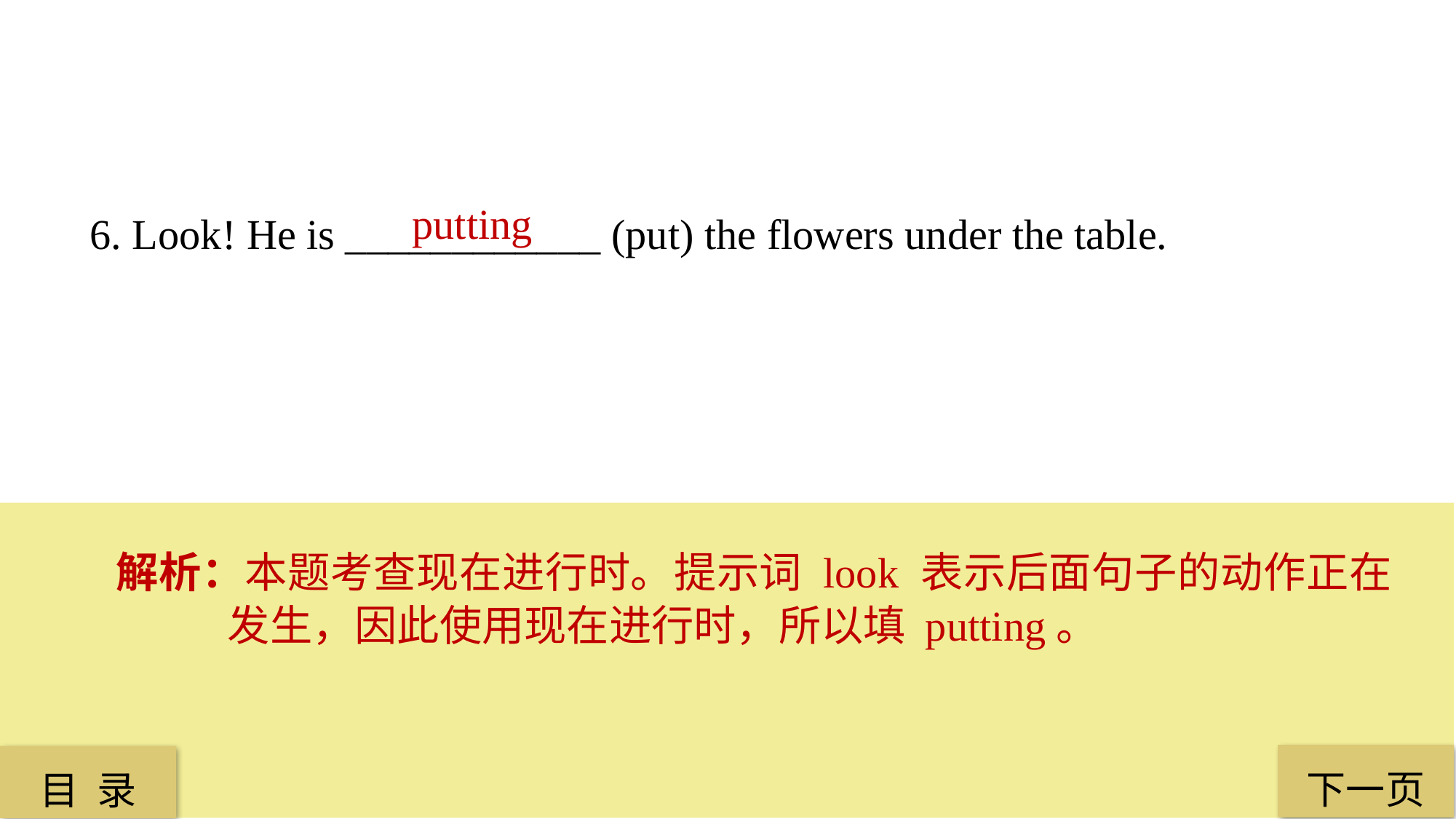

putting
6. Look! He is ____________ (put) the flowers under the table.
解析：本题考查现在进行时。提示词 look 表示后面句子的动作正在发生，因此使用现在进行时，所以填 putting。